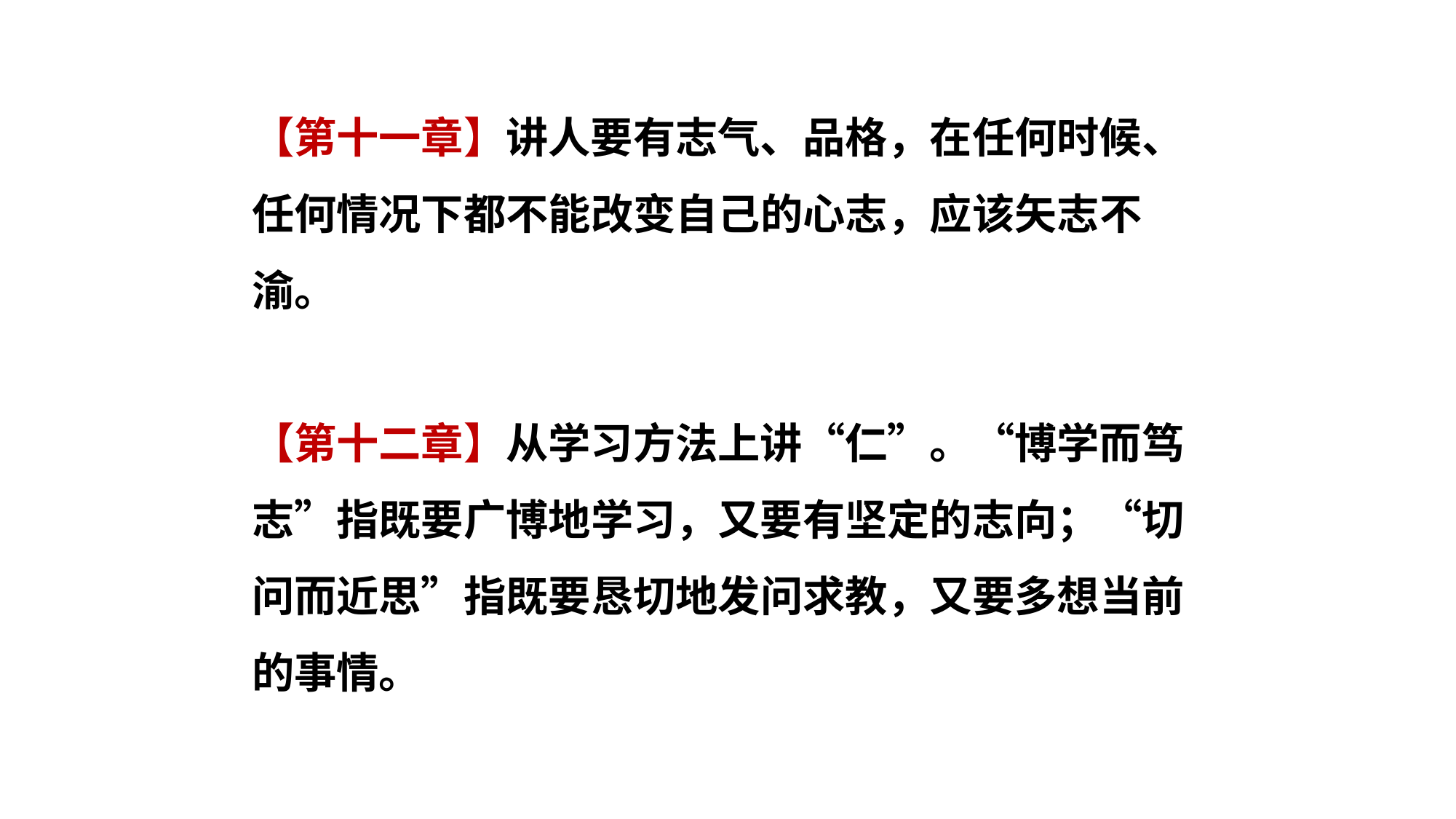

【第十一章】讲人要有志气、品格，在任何时候、任何情况下都不能改变自己的心志，应该矢志不渝。

【第十二章】从学习方法上讲“仁”。“博学而笃志”指既要广博地学习，又要有坚定的志向；“切问而近思”指既要恳切地发问求教，又要多想当前的事情。